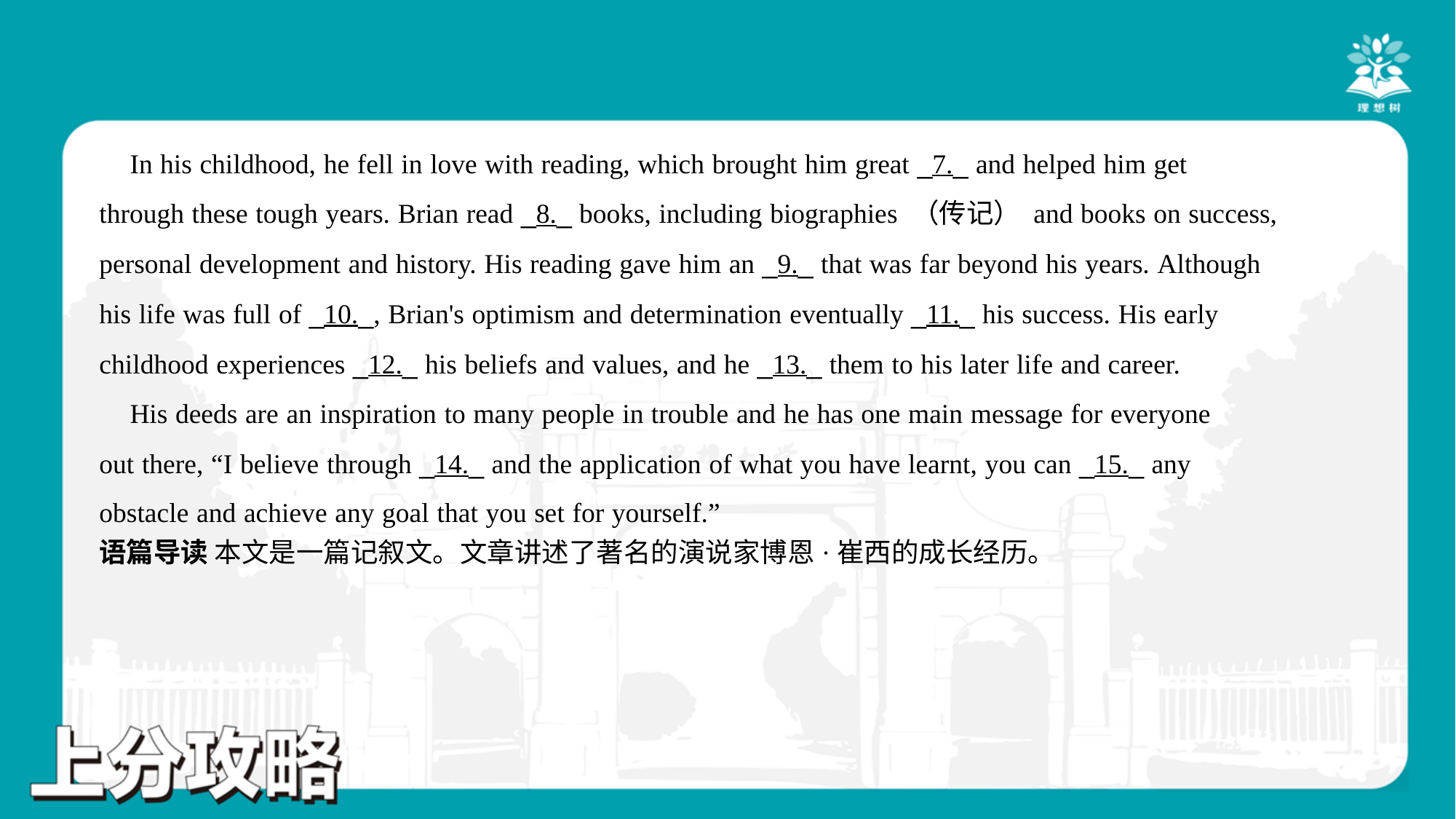

In his childhood, he fell in love with reading, which brought him great _7._ and helped him get
through these tough years. Brian read _8._ books, including biographies （传记） and books on success,
personal development and history. His reading gave him an _9._ that was far beyond his years. Although
his life was full of _10._, Brian's optimism and determination eventually _11._ his success. His early
childhood experiences _12._ his beliefs and values, and he _13._ them to his later life and career.
    His deeds are an inspiration to many people in trouble and he has one main message for everyone
out there, “I believe through _14._ and the application of what you have learnt, you can _15._ any
obstacle and achieve any goal that you set for yourself.”#5
语篇导读 本文是一篇记叙文。文章讲述了著名的演说家博恩·崔西的成长经历。